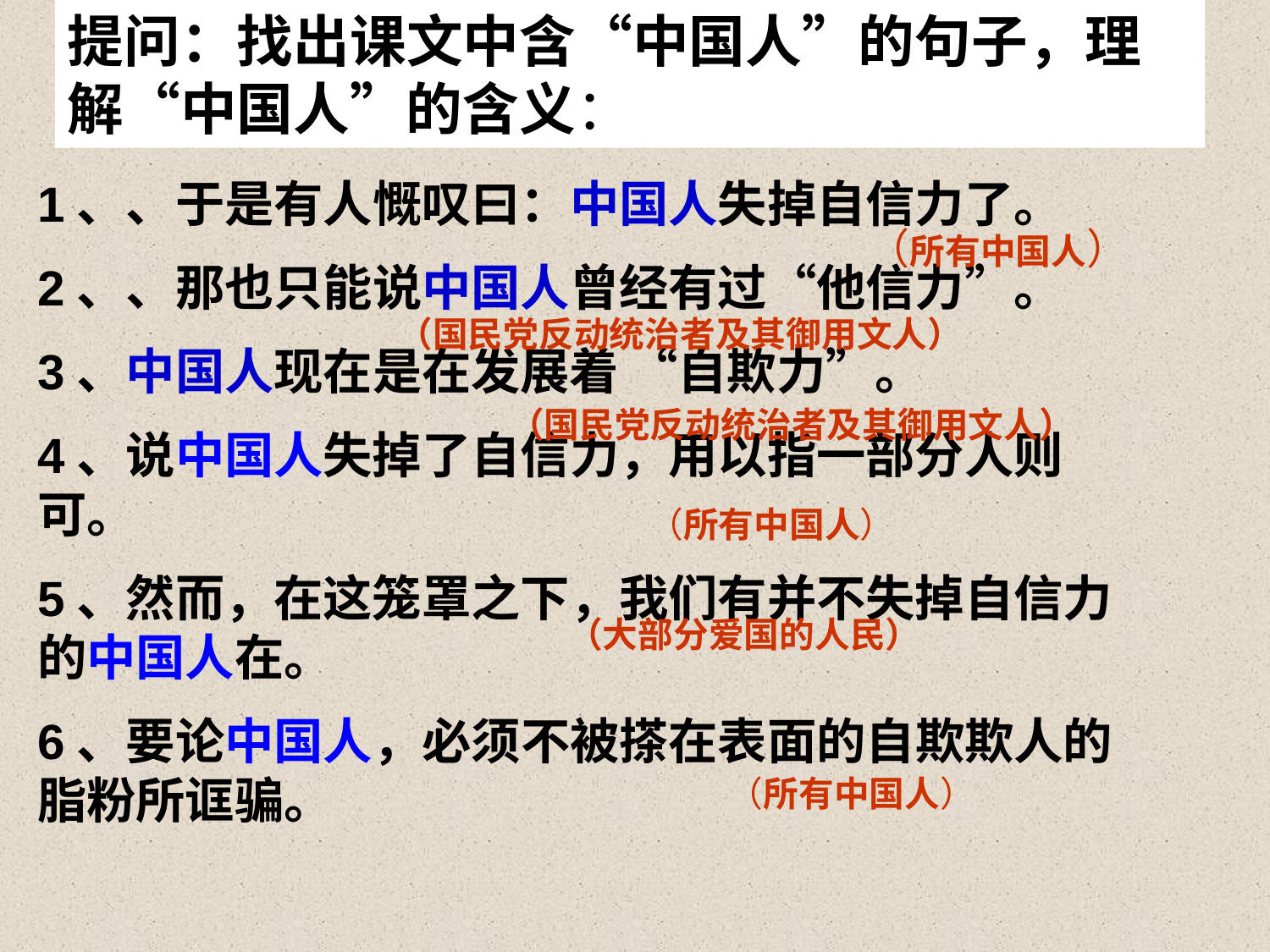

提问：找出课文中含“中国人”的句子，理解“中国人”的含义：
1、、于是有人慨叹曰：中国人失掉自信力了。
2、、那也只能说中国人曾经有过“他信力”。
3、中国人现在是在发展着 “自欺力”。
4、说中国人失掉了自信力，用以指一部分人则可。
5、然而，在这笼罩之下，我们有并不失掉自信力的中国人在。
6、要论中国人，必须不被搽在表面的自欺欺人的脂粉所诓骗。
（所有中国人）

（国民党反动统治者及其御用文人）
（国民党反动统治者及其御用文人）
（所有中国人）
（大部分爱国的人民）
（所有中国人）